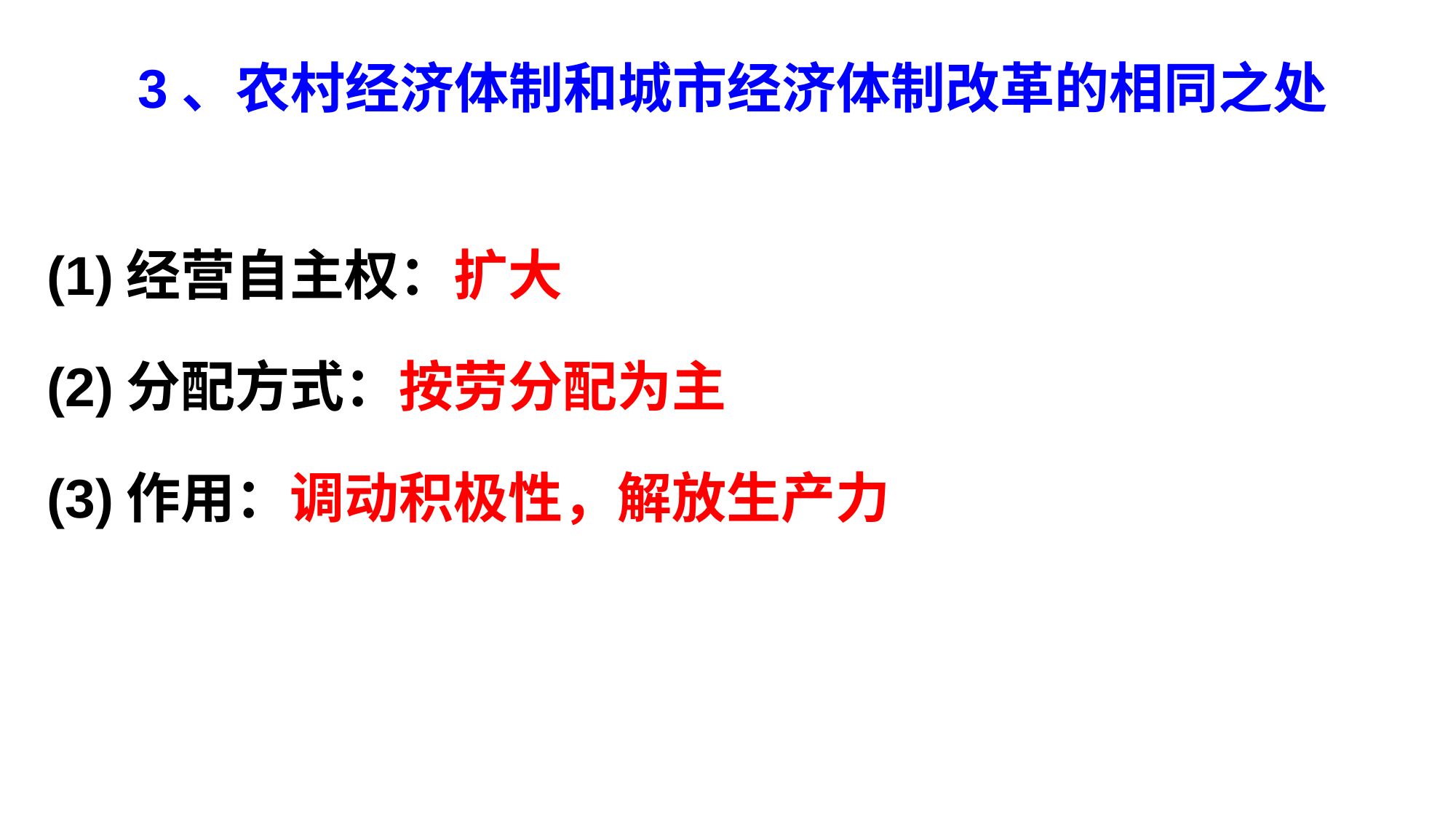

3、农村经济体制和城市经济体制改革的相同之处
(1)经营自主权：扩大
(2)分配方式：按劳分配为主
(3)作用：调动积极性，解放生产力